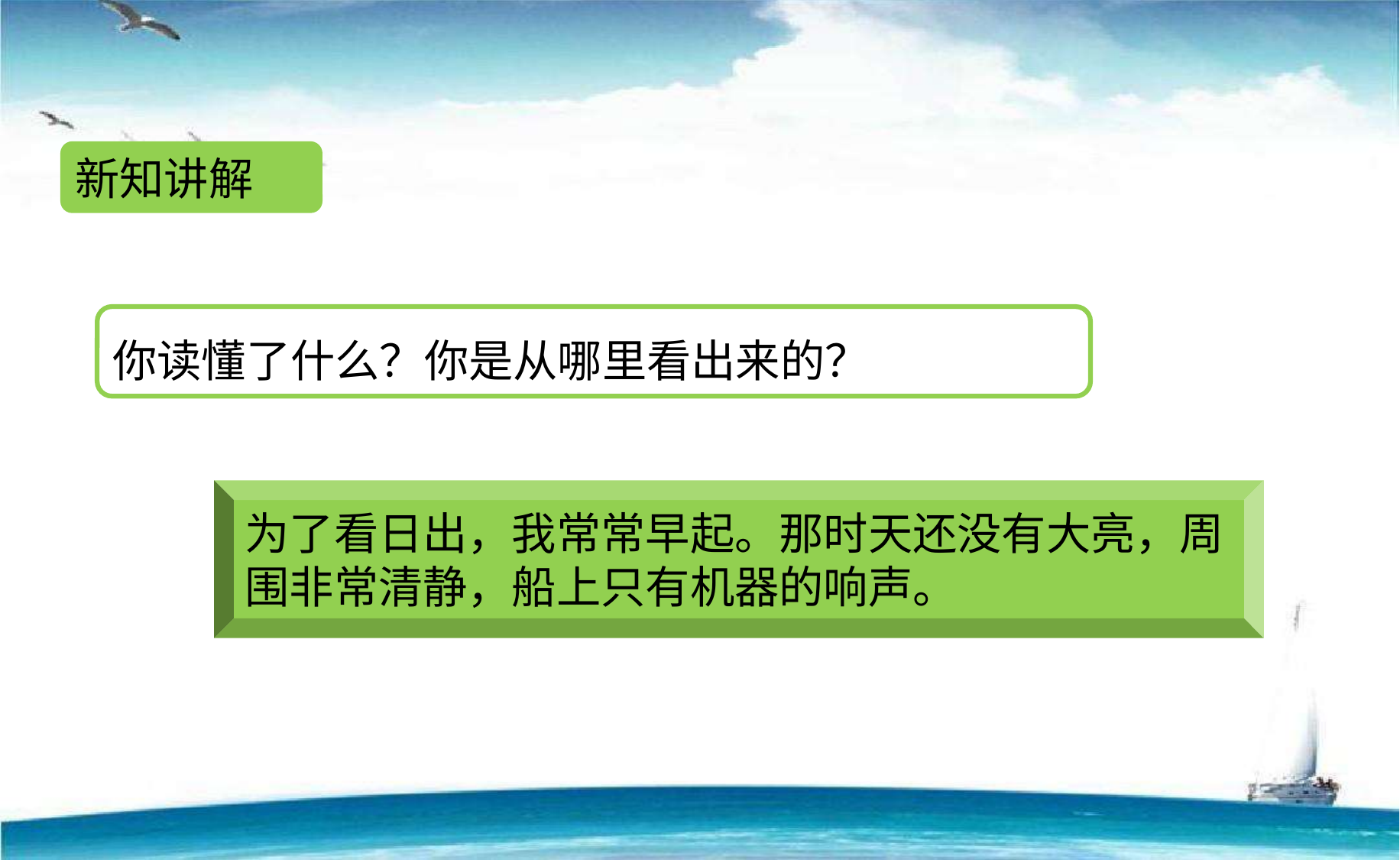

新知讲解

你读懂了什么？你是从哪里看出来的？

为了看日出，我常常早起。那时天还没有大亮，周围非常清静，船上只有机器的响声。